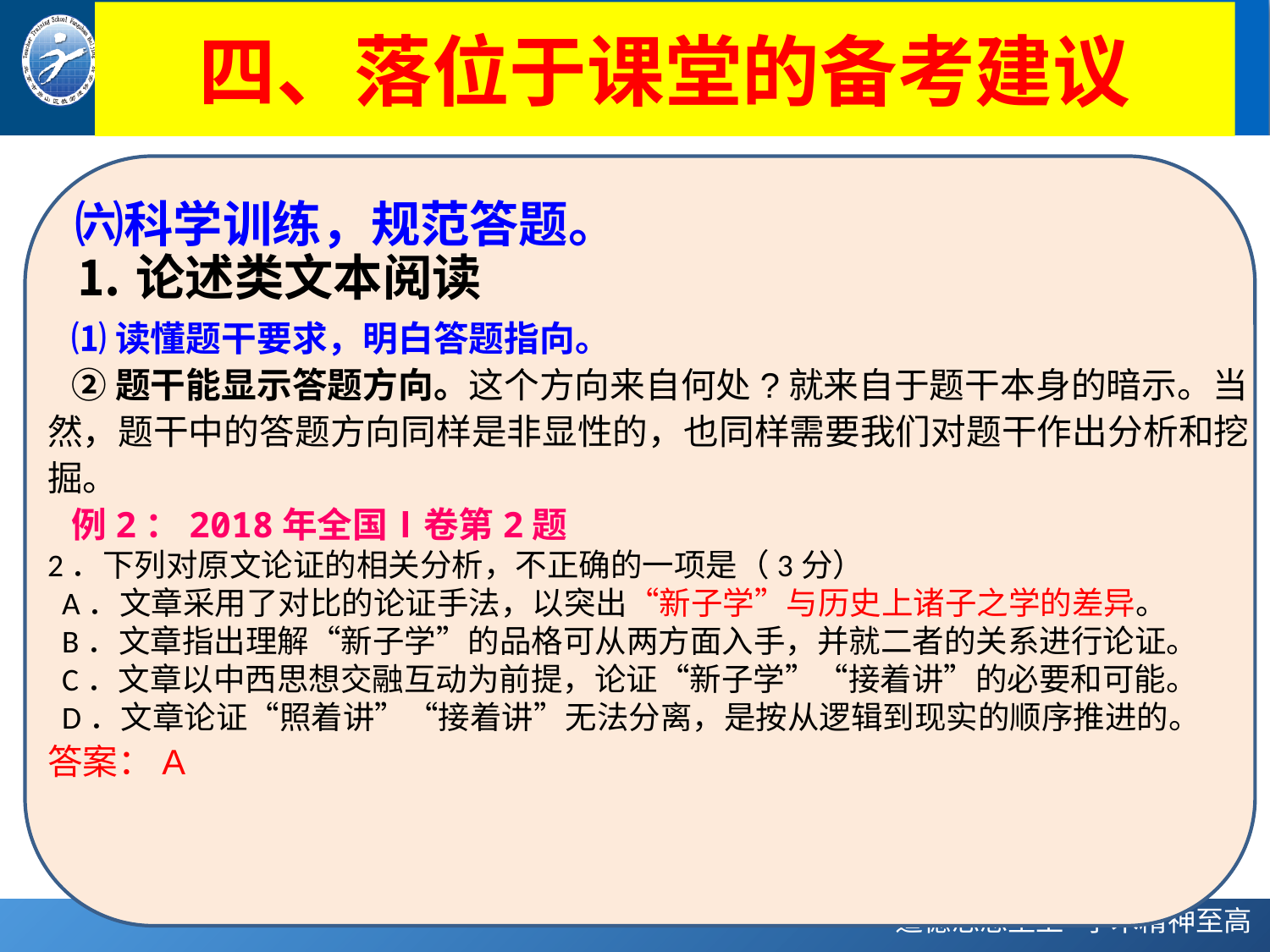

# 四、落位于课堂的备考建议
㈥科学训练，规范答题。
⒈论述类文本阅读

   ⑴读懂题干要求，明白答题指向。
   ②题干能显示答题方向。这个方向来自何处?就来自于题干本身的暗示。当然，题干中的答题方向同样是非显性的，也同样需要我们对题干作出分析和挖掘。
  例2：2018年全国Ⅰ卷第2题
2．下列对原文论证的相关分析，不正确的一项是（3分）
  A．文章采用了对比的论证手法，以突出“新子学”与历史上诸子之学的差异。
  B．文章指出理解“新子学”的品格可从两方面入手，并就二者的关系进行论证。
  C．文章以中西思想交融互动为前提，论证“新子学”“接着讲”的必要和可能。
  D．文章论证“照着讲”“接着讲”无法分离，是按从逻辑到现实的顺序推进的。
答案：A